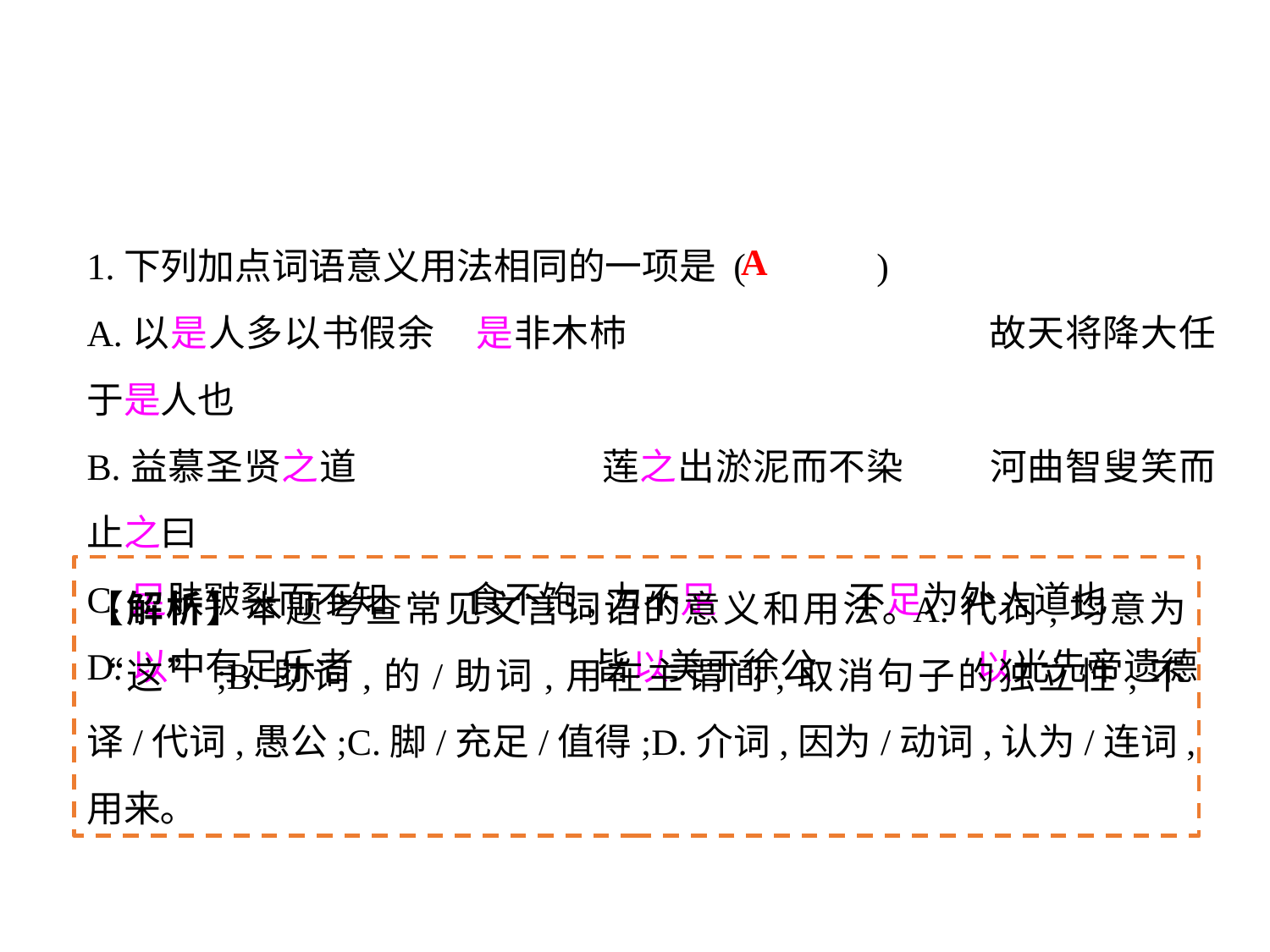

1.下列加点词语意义用法相同的一项是 (	   )
A.以是人多以书假余	是非木杮			故天将降大任于是人也
B.益慕圣贤之道		莲之出淤泥而不染	河曲智叟笑而止之曰
C.足肤皲裂而不知	食不饱,力不足		不足为外人道也
D.以中有足乐者		皆以美于徐公		以光先帝遗德
A
【解析】本题考查常见文言词语的意义和用法｡A.代词,均意为“这”;B.助词,的/助词,用在主谓间,取消句子的独立性,不译/代词,愚公;C.脚/充足/值得;D.介词,因为/动词,认为/连词,用来｡